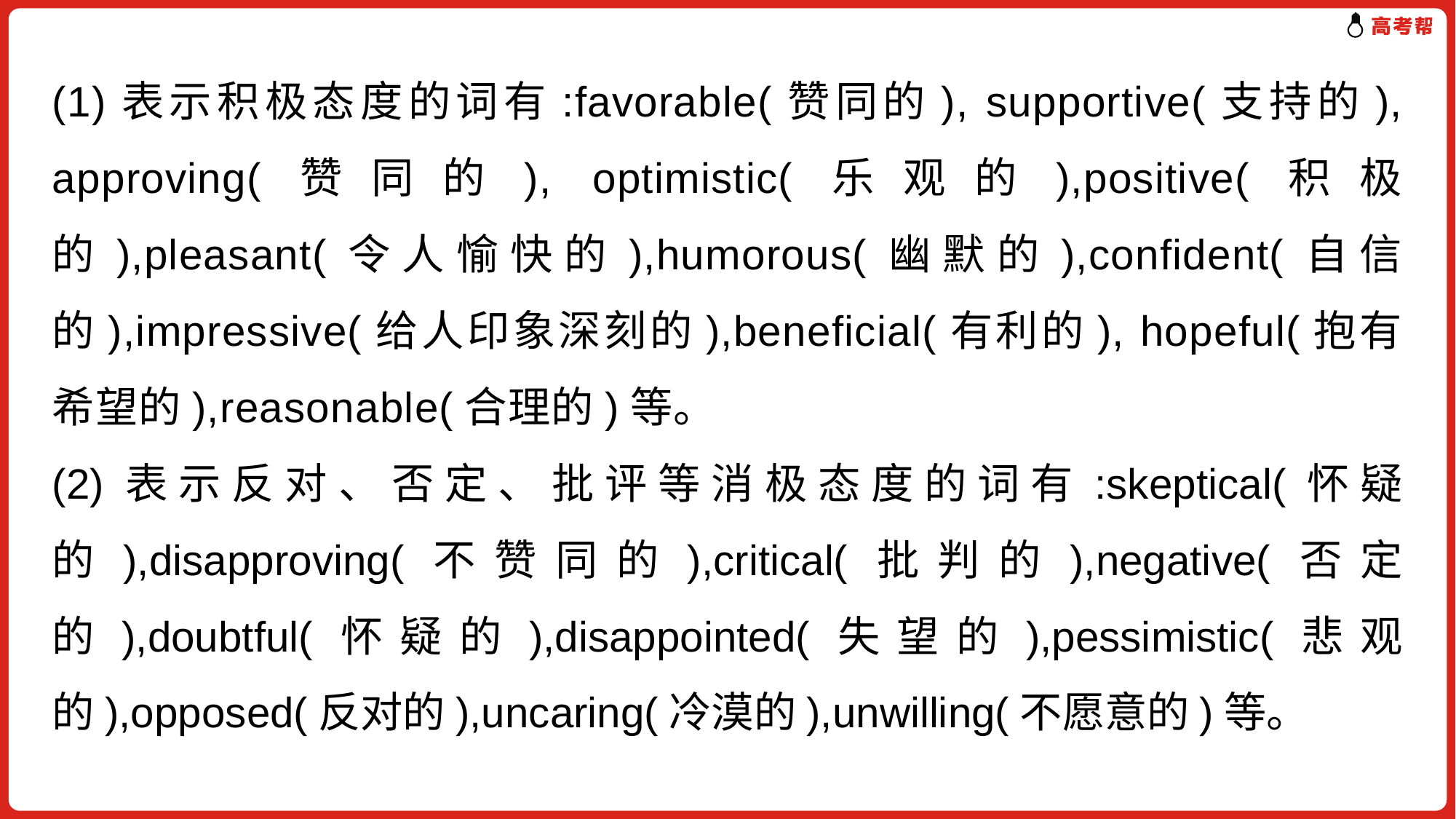

(1)表示积极态度的词有:favorable(赞同的), supportive(支持的), approving(赞同的), optimistic(乐观的),positive(积极的),pleasant(令人愉快的),humorous(幽默的),confident(自信的),impressive(给人印象深刻的),beneficial(有利的), hopeful(抱有希望的),reasonable(合理的)等。
(2)表示反对、否定、批评等消极态度的词有:skeptical(怀疑的),disapproving(不赞同的),critical(批判的),negative(否定的),doubtful(怀疑的),disappointed(失望的),pessimistic(悲观的),opposed(反对的),uncaring(冷漠的),unwilling(不愿意的)等。